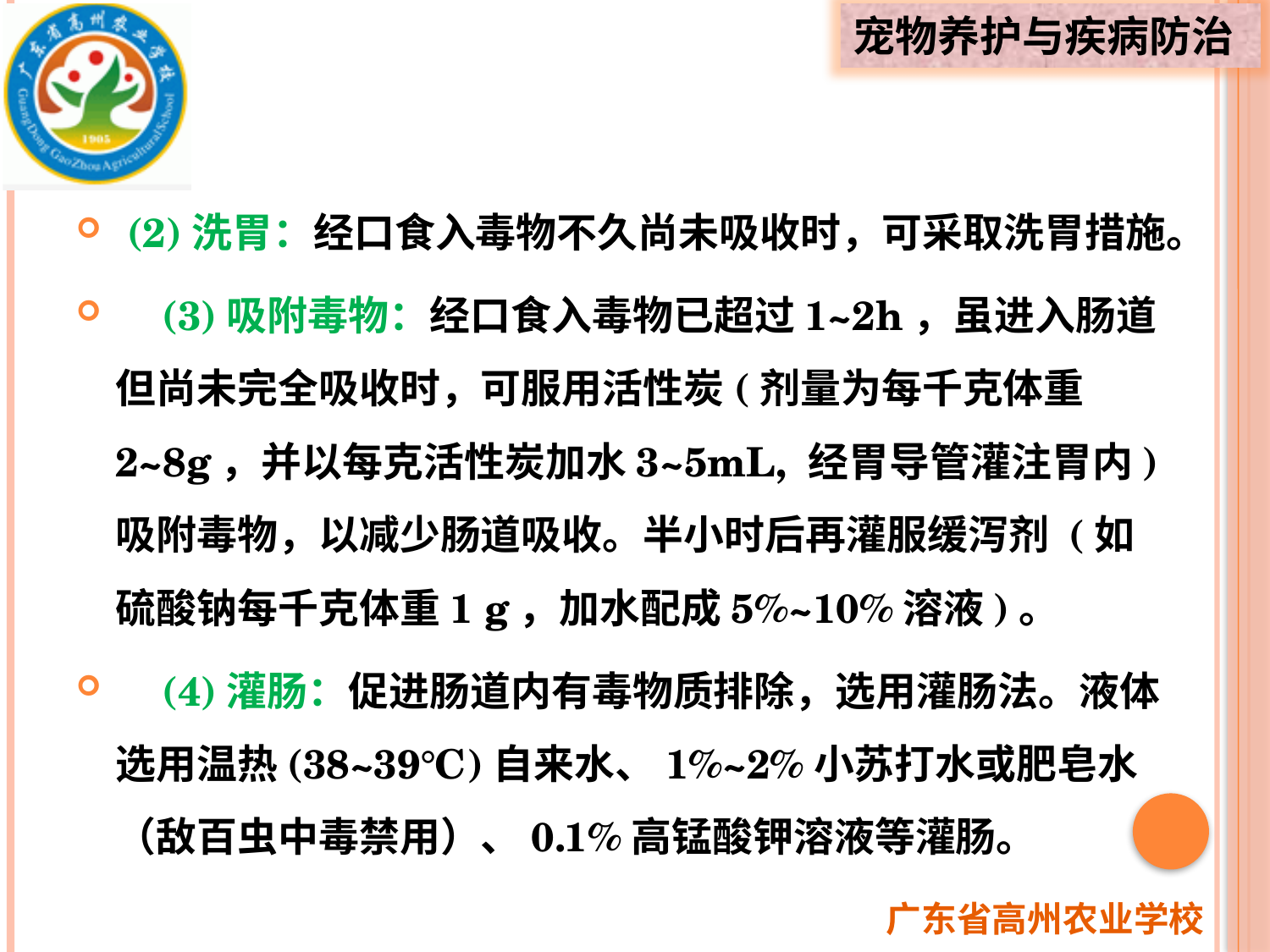

(2)洗胃：经口食入毒物不久尚未吸收时，可采取洗胃措施。
    (3)吸附毒物：经口食入毒物已超过1~2h，虽进入肠道但尚未完全吸收时，可服用活性炭(剂量为每千克体重2~8g，并以每克活性炭加水3~5mL, 经胃导管灌注胃内)吸附毒物，以减少肠道吸收。半小时后再灌服缓泻剂 (如硫酸钠每千克体重1 g，加水配成5%~10%溶液)。
    (4)灌肠：促进肠道内有毒物质排除，选用灌肠法。液体选用温热(38~39℃)自来水、1%~2%小苏打水或肥皂水（敌百虫中毒禁用）、0.1%高锰酸钾溶液等灌肠。